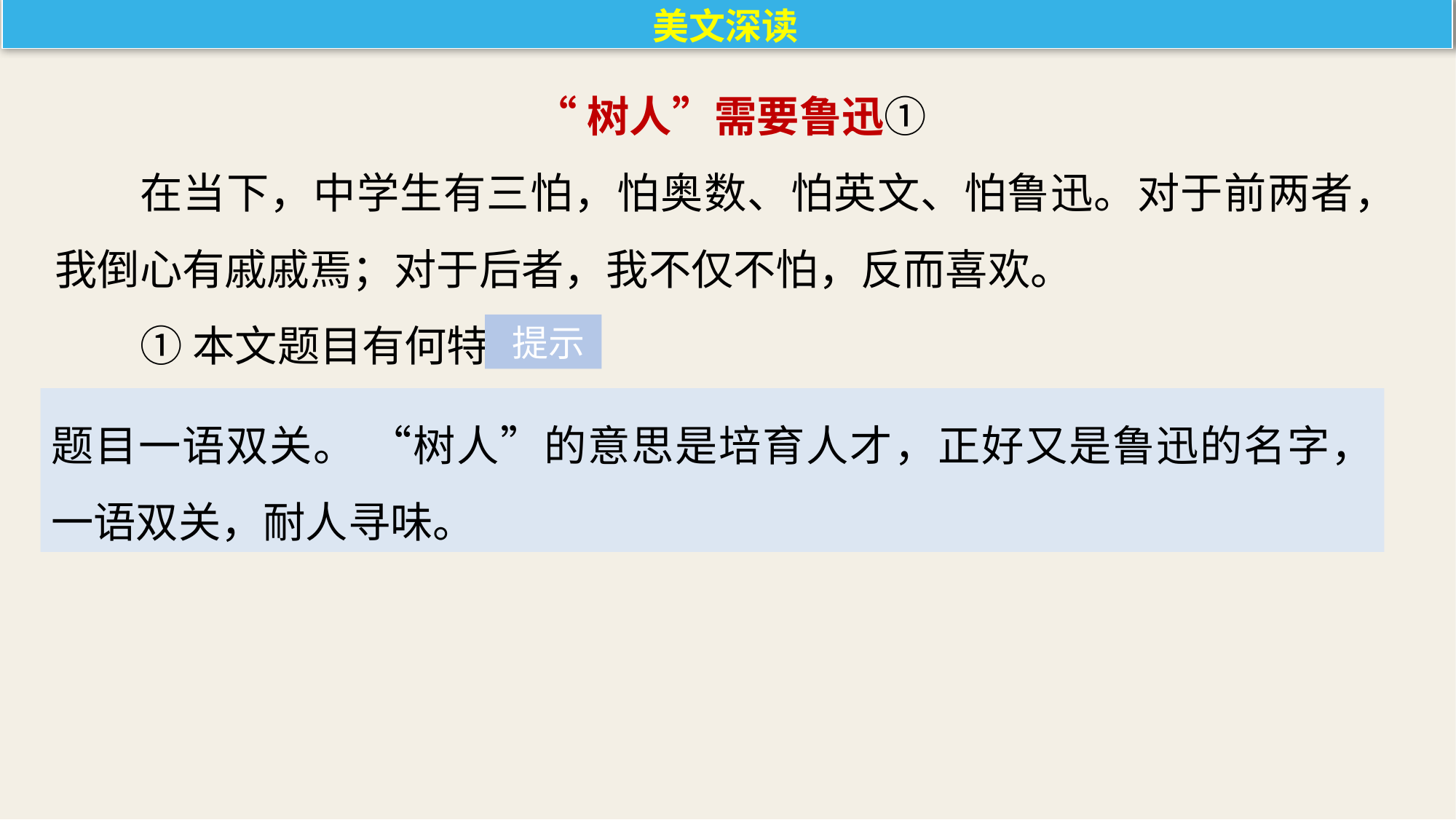

美文深读
 “树人”需要鲁迅①
在当下，中学生有三怕，怕奥数、怕英文、怕鲁迅。对于前两者，我倒心有戚戚焉；对于后者，我不仅不怕，反而喜欢。
①本文题目有何特点？
 提示
题目一语双关。 “树人”的意思是培育人才，正好又是鲁迅的名字，一语双关，耐人寻味。